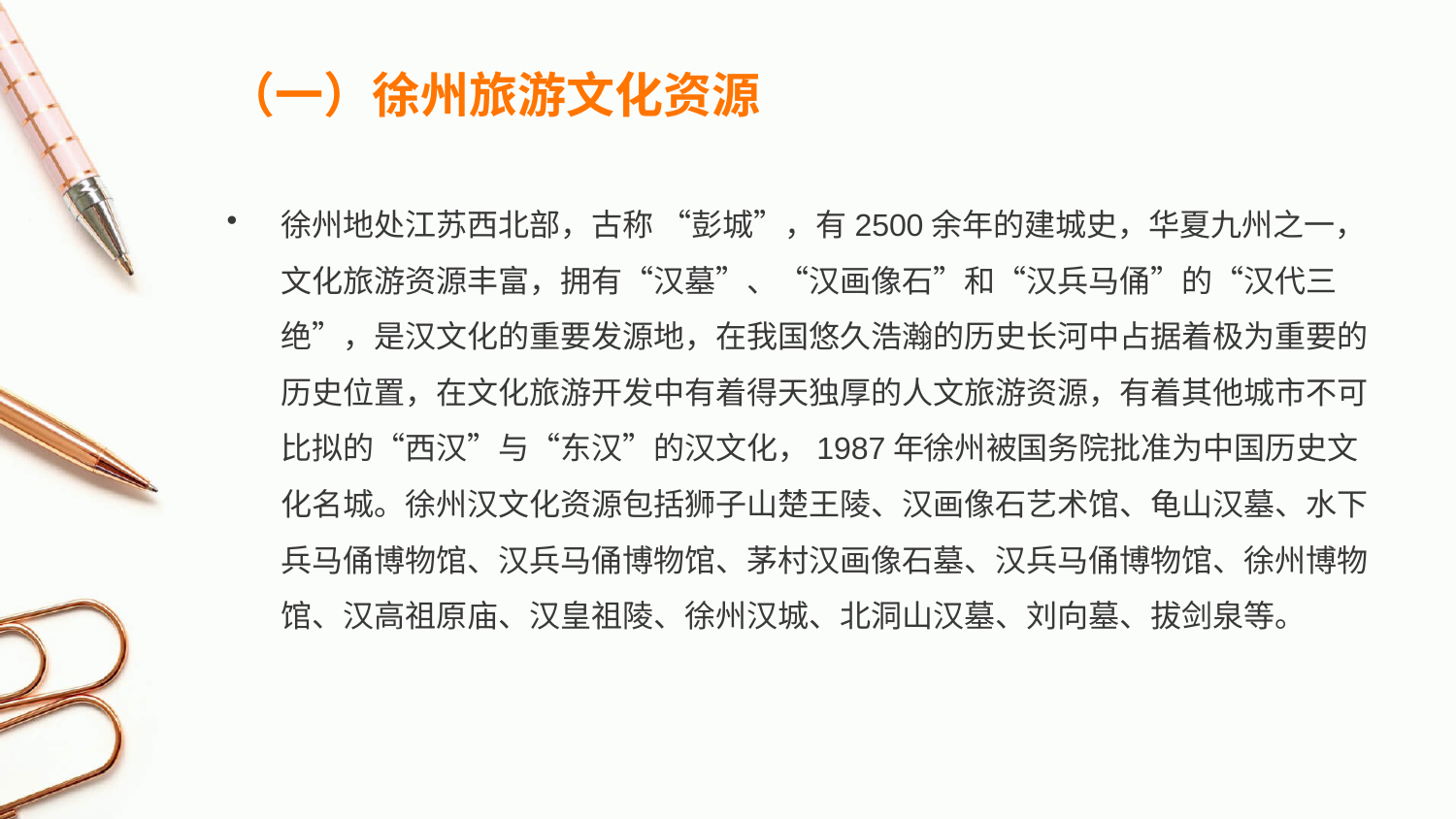

（一）徐州旅游文化资源
徐州地处江苏西北部，古称 “彭城”，有2500余年的建城史，华夏九州之一，文化旅游资源丰富，拥有“汉墓”、“汉画像石”和“汉兵马俑”的“汉代三绝”，是汉文化的重要发源地，在我国悠久浩瀚的历史长河中占据着极为重要的历史位置，在文化旅游开发中有着得天独厚的人文旅游资源，有着其他城市不可比拟的“西汉”与“东汉”的汉文化，1987年徐州被国务院批准为中国历史文化名城。徐州汉文化资源包括狮子山楚王陵、汉画像石艺术馆、龟山汉墓、水下兵马俑博物馆、汉兵马俑博物馆、茅村汉画像石墓、汉兵马俑博物馆、徐州博物馆、汉高祖原庙、汉皇祖陵、徐州汉城、北洞山汉墓、刘向墓、拔剑泉等。